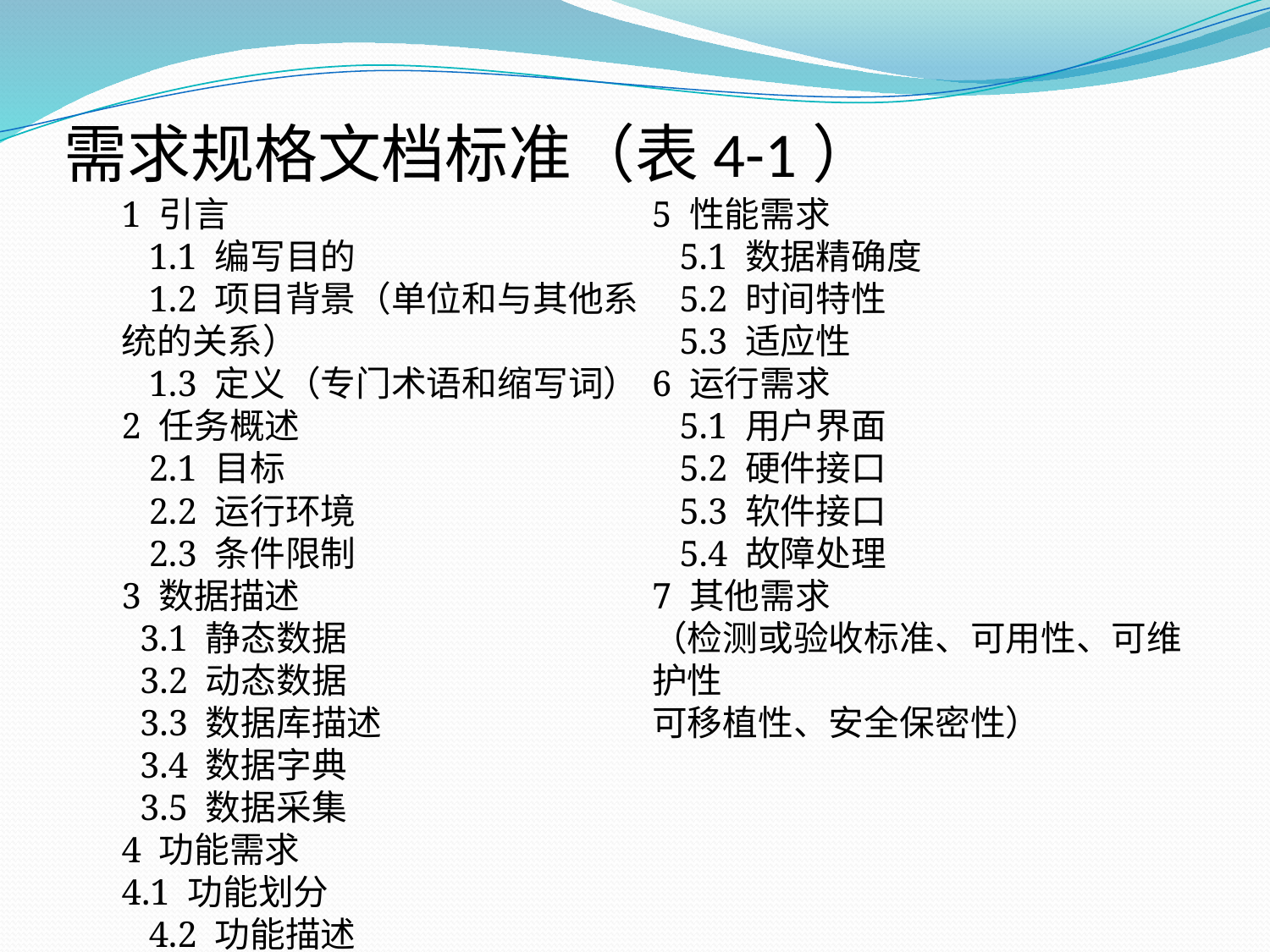

# 需求规格文档标准（表4-1）
1 引言
   1.1 编写目的
   1.2 项目背景（单位和与其他系统的关系）
   1.3 定义（专门术语和缩写词）
2 任务概述
   2.1 目标
   2.2 运行环境
   2.3 条件限制
3 数据描述
  3.1 静态数据
  3.2 动态数据
  3.3 数据库描述
  3.4 数据字典
  3.5 数据采集
4 功能需求
4.1 功能划分
   4.2 功能描述
5 性能需求
   5.1 数据精确度
   5.2 时间特性
   5.3 适应性
6 运行需求
   5.1 用户界面
   5.2 硬件接口
   5.3 软件接口
   5.4 故障处理
7 其他需求
（检测或验收标准、可用性、可维护性
可移植性、安全保密性）